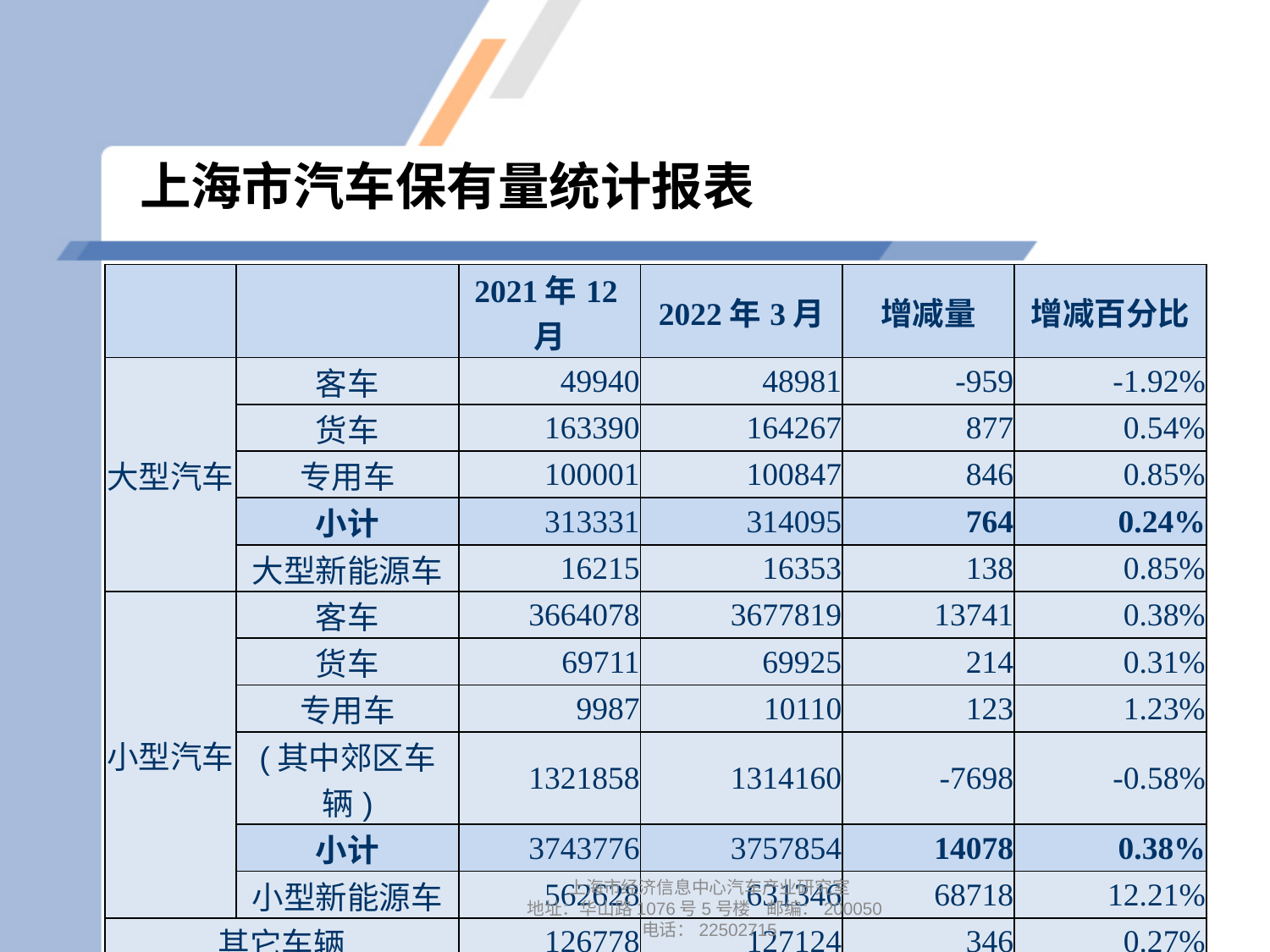

# 上海市汽车保有量统计报表
|  |  | 2021年12月 | 2022年3月 | 增减量 | 增减百分比 |
| --- | --- | --- | --- | --- | --- |
| 大型汽车 | 客车 | 49940 | 48981 | -959 | -1.92% |
|  | 货车 | 163390 | 164267 | 877 | 0.54% |
|  | 专用车 | 100001 | 100847 | 846 | 0.85% |
|  | 小计 | 313331 | 314095 | 764 | 0.24% |
|  | 大型新能源车 | 16215 | 16353 | 138 | 0.85% |
| 小型汽车 | 客车 | 3664078 | 3677819 | 13741 | 0.38% |
|  | 货车 | 69711 | 69925 | 214 | 0.31% |
|  | 专用车 | 9987 | 10110 | 123 | 1.23% |
|  | (其中郊区车辆) | 1321858 | 1314160 | -7698 | -0.58% |
|  | 小计 | 3743776 | 3757854 | 14078 | 0.38% |
|  | 小型新能源车 | 562628 | 631346 | 68718 | 12.21% |
| 其它车辆 |  | 126778 | 127124 | 346 | 0.27% |
| 汽车总量 |  | 4762728 | 4846772 | 84044 | 1.76% |

上海市经济信息中心汽车产业研究室
地址：华山路1076号5号楼    邮编：200050
电话：22502715
9